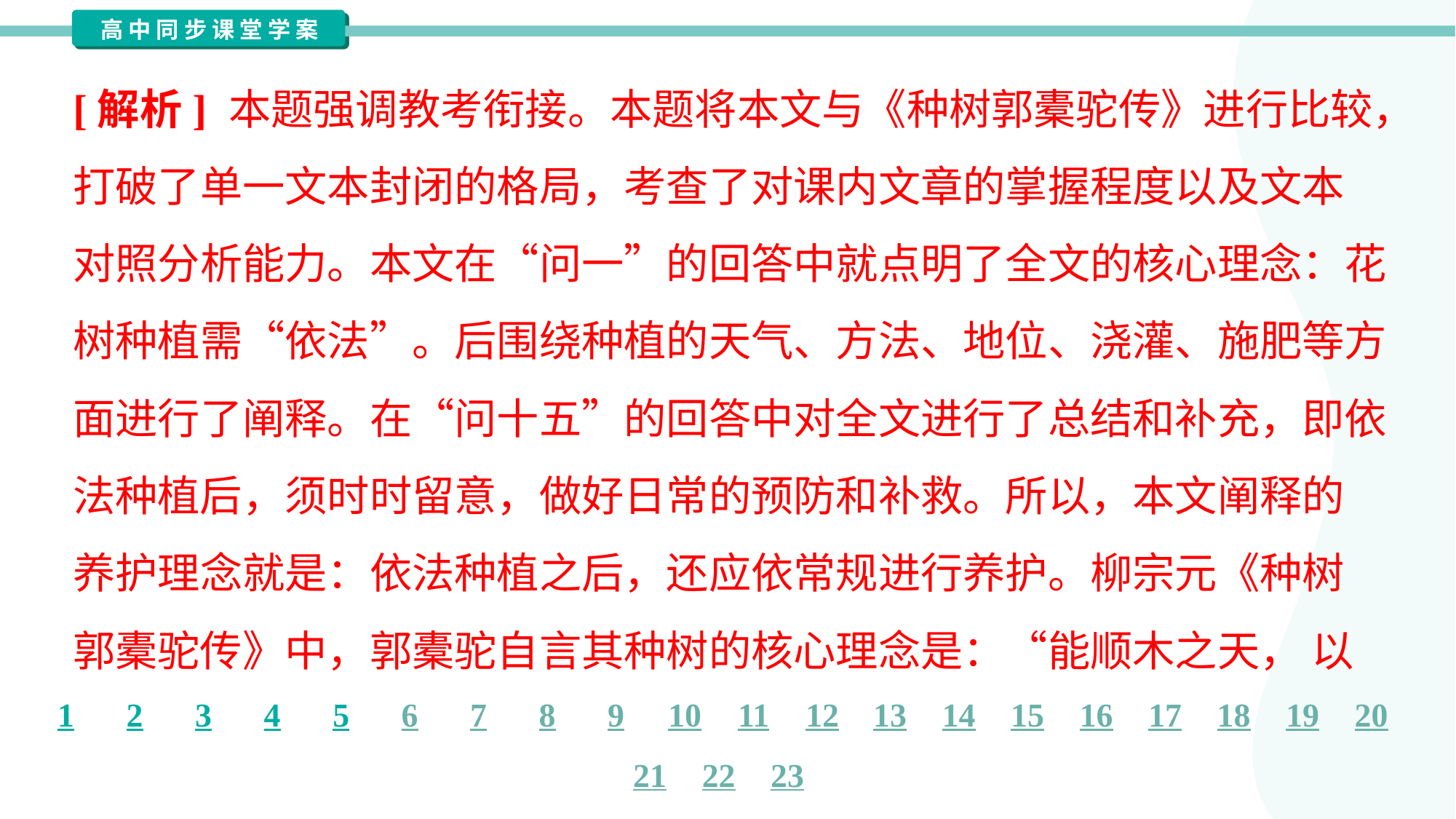

[解析] 本题强调教考衔接。本题将本文与《种树郭橐驼传》进行比较，
打破了单一文本封闭的格局，考查了对课内文章的掌握程度以及文本
对照分析能力。本文在“问一”的回答中就点明了全文的核心理念：花
树种植需“依法”。后围绕种植的天气、方法、地位、浇灌、施肥等方
面进行了阐释。在“问十五”的回答中对全文进行了总结和补充，即依
法种植后，须时时留意，做好日常的预防和补救。所以，本文阐释的
养护理念就是：依法种植之后，还应依常规进行养护。柳宗元《种树
郭橐驼传》中，郭橐驼自言其种树的核心理念是：“能顺木之天， 以